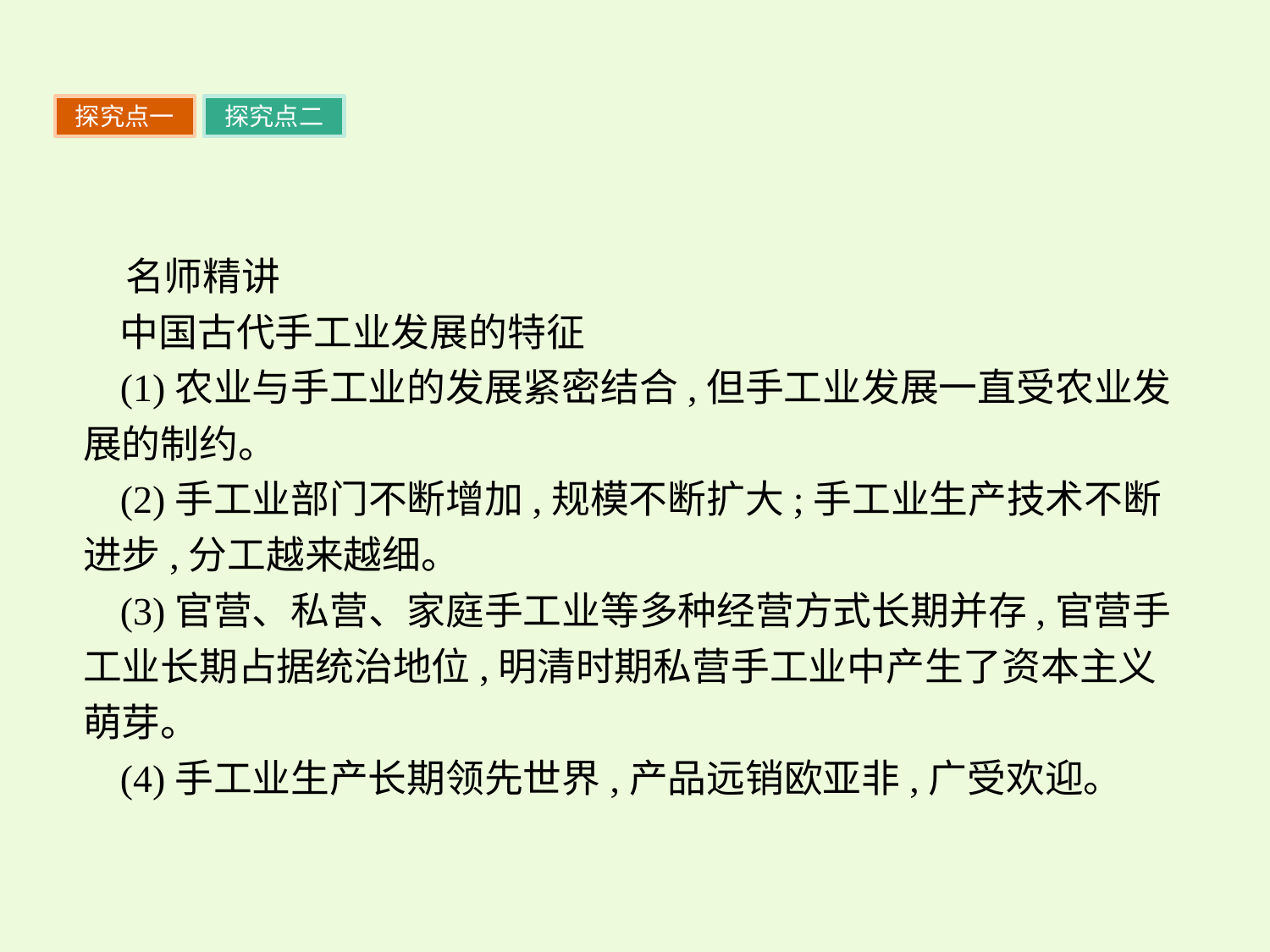

探究点一
探究点二
名师精讲
中国古代手工业发展的特征
(1)农业与手工业的发展紧密结合,但手工业发展一直受农业发展的制约。
(2)手工业部门不断增加,规模不断扩大;手工业生产技术不断进步,分工越来越细。
(3)官营、私营、家庭手工业等多种经营方式长期并存,官营手工业长期占据统治地位,明清时期私营手工业中产生了资本主义萌芽。
(4)手工业生产长期领先世界,产品远销欧亚非,广受欢迎。